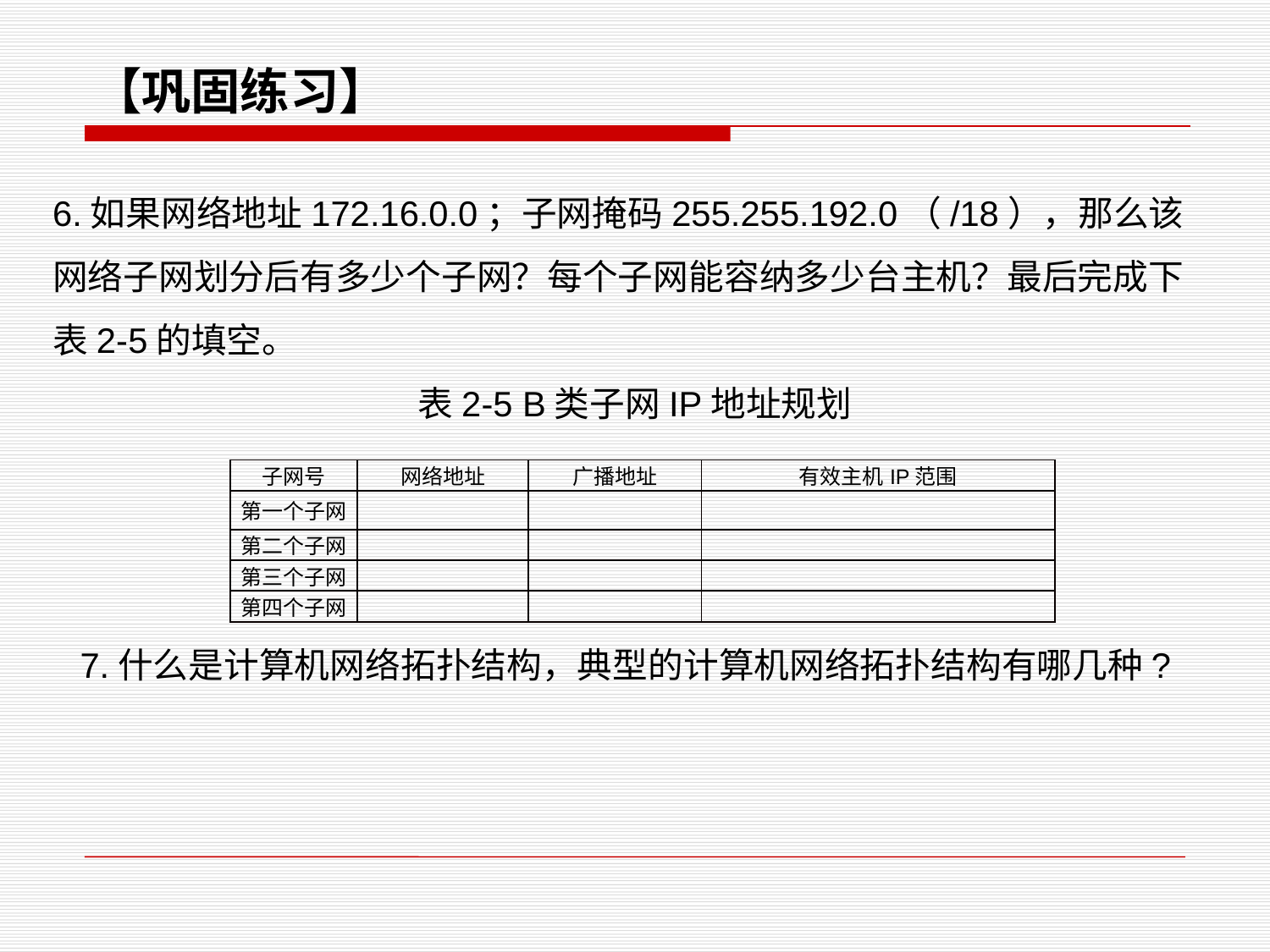

【巩固练习】
6.如果网络地址172.16.0.0；子网掩码255.255.192.0（/18），那么该网络子网划分后有多少个子网？每个子网能容纳多少台主机？最后完成下表2-5的填空。
表2-5 B类子网IP地址规划
| 子网号 | 网络地址 | 广播地址 | 有效主机IP范围 |
| --- | --- | --- | --- |
| 第一个子网 |  |  |  |
| 第二个子网 |  |  |  |
| 第三个子网 |  |  |  |
| 第四个子网 |  |  |  |
7.什么是计算机网络拓扑结构，典型的计算机网络拓扑结构有哪几种?
130